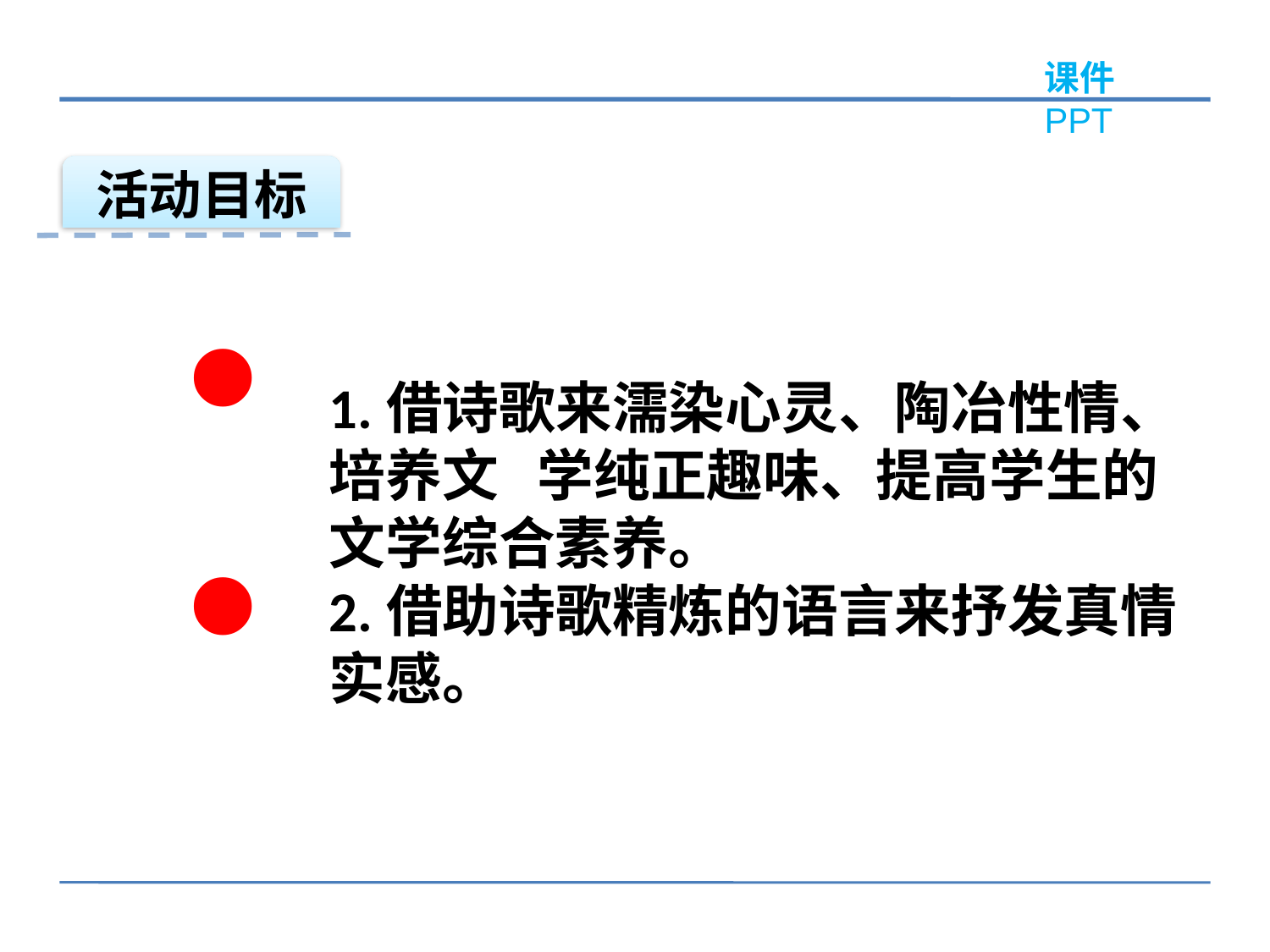

活动目标

1.借诗歌来濡染心灵、陶冶性情、培养文   学纯正趣味、提高学生的文学综合素养。
2.借助诗歌精炼的语言来抒发真情实感。